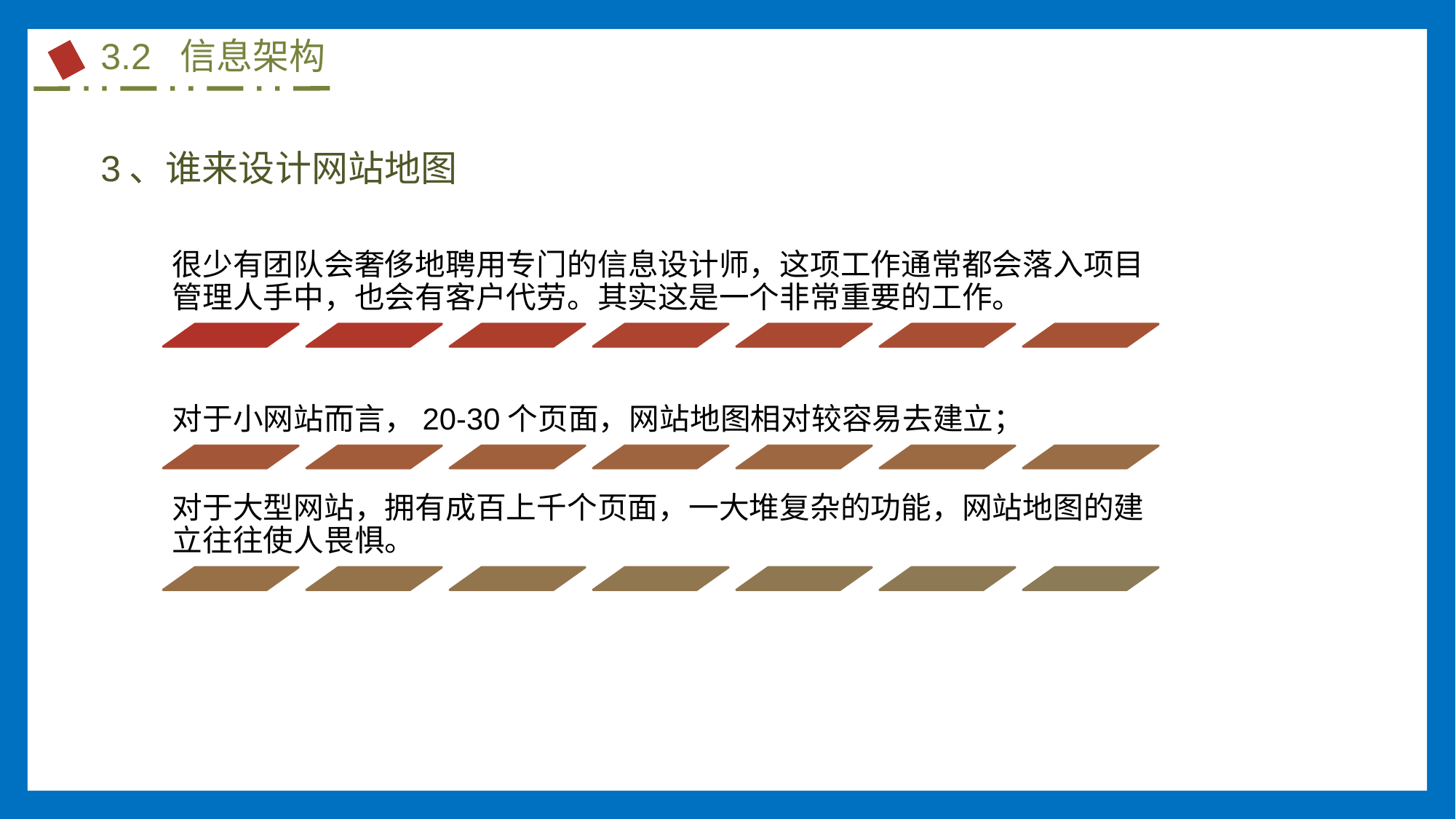

3.2  信息架构

3、谁来设计网站地图
很少有团队会奢侈地聘用专门的信息设计师，这项工作通常都会落入项目管理人手中，也会有客户代劳。其实这是一个非常重要的工作。
对于小网站而言，20-30个页面，网站地图相对较容易去建立；
对于大型网站，拥有成百上千个页面，一大堆复杂的功能，网站地图的建立往往使人畏惧。